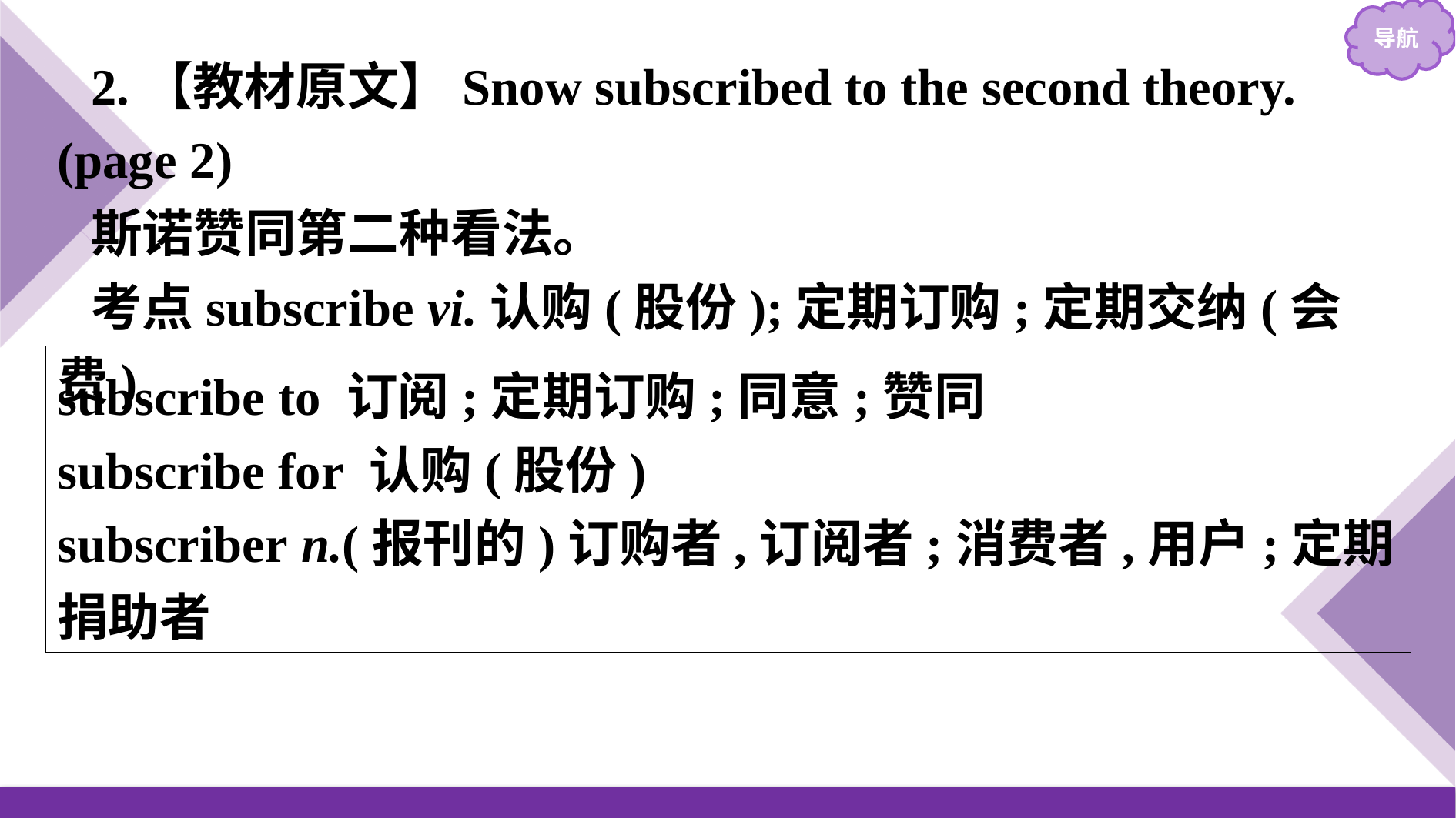

2.【教材原文】Snow subscribed to the second theory.(page 2)
斯诺赞同第二种看法。
考点subscribe vi.认购(股份);定期订购;定期交纳(会费)
subscribe to 订阅;定期订购;同意;赞同
subscribe for 认购(股份)
subscriber n.(报刊的)订购者,订阅者;消费者,用户;定期捐助者